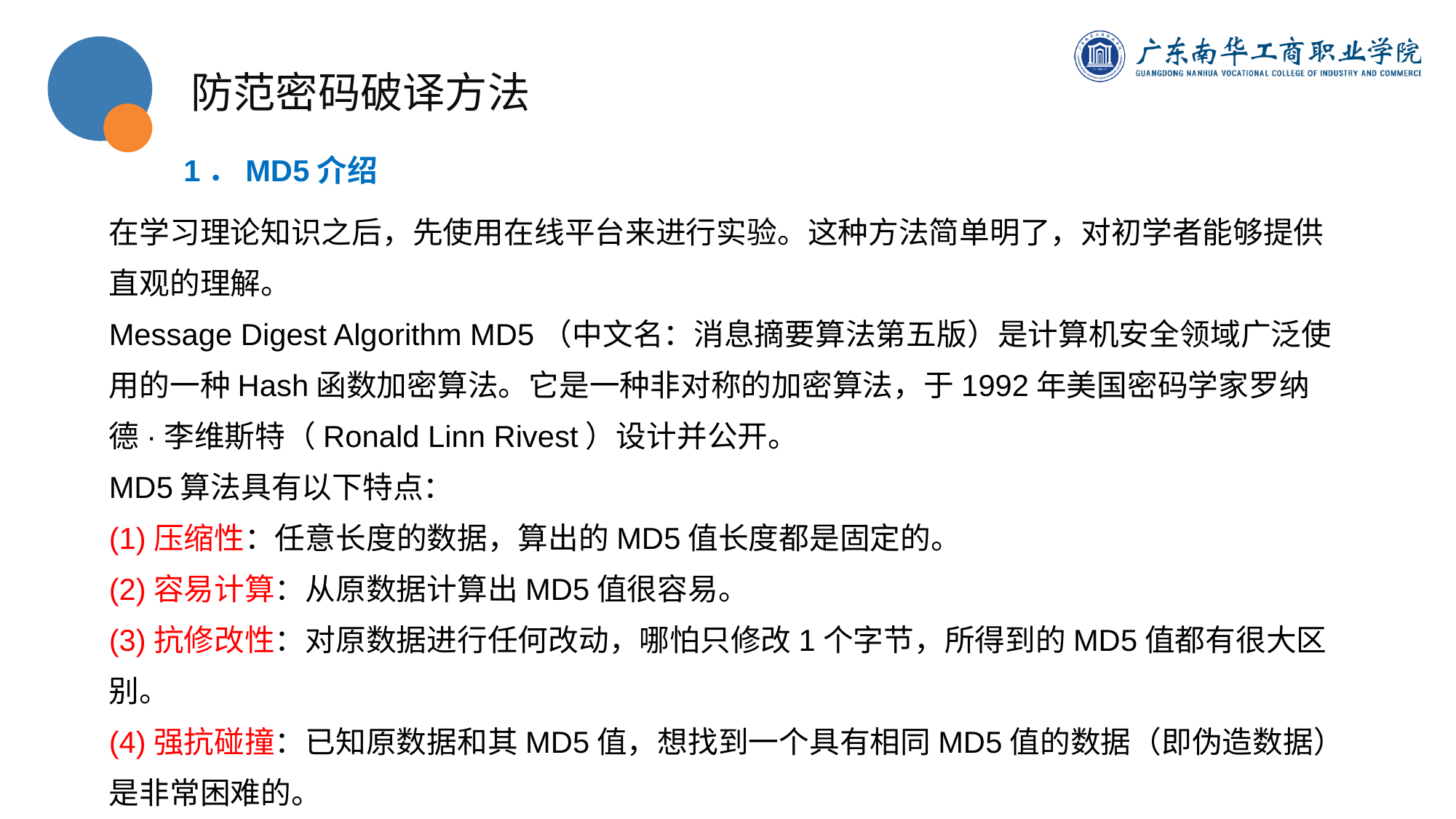

防范密码破译方法

1．MD5介绍
在学习理论知识之后，先使用在线平台来进行实验。这种方法简单明了，对初学者能够提供直观的理解。
Message Digest Algorithm MD5（中文名：消息摘要算法第五版）是计算机安全领域广泛使用的一种Hash函数加密算法。它是一种非对称的加密算法，于1992年美国密码学家罗纳德·李维斯特（Ronald Linn Rivest）设计并公开。
MD5算法具有以下特点：
(1)压缩性：任意长度的数据，算出的MD5值长度都是固定的。
(2)容易计算：从原数据计算出MD5值很容易。
(3)抗修改性：对原数据进行任何改动，哪怕只修改1个字节，所得到的MD5值都有很大区别。
(4)强抗碰撞：已知原数据和其MD5值，想找到一个具有相同MD5值的数据（即伪造数据）是非常困难的。